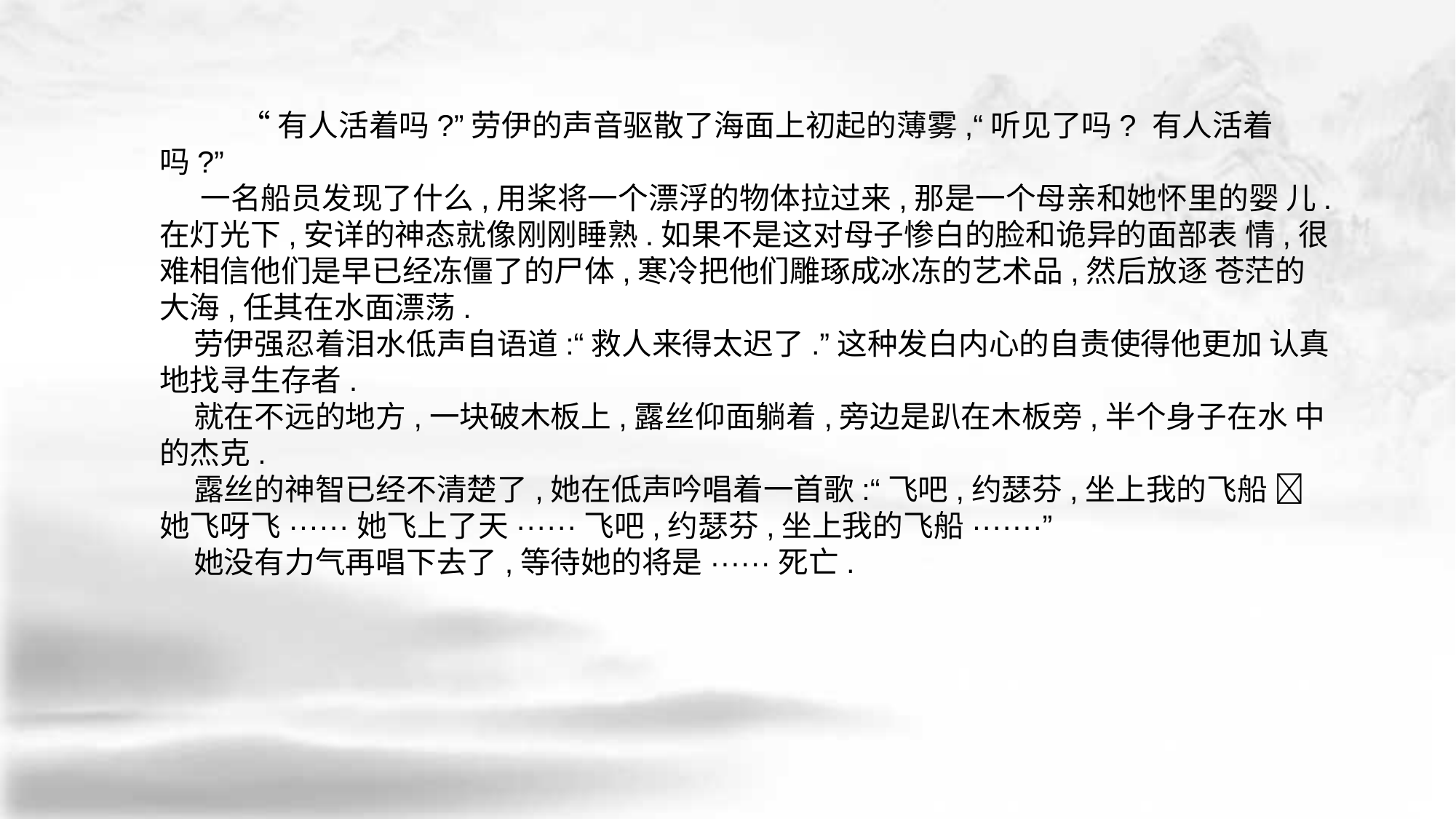

“有人活着吗?”劳伊的声音驱散了海面上初起的薄雾,“听见了吗? 有人活着吗?”
     一名船员发现了什么,用桨将一个漂浮的物体拉过来,那是一个母亲和她怀里的婴 儿.在灯光下,安详的神态就像刚刚睡熟.如果不是这对母子惨白的脸和诡异的面部表 情,很难相信他们是早已经冻僵了的尸体,寒冷把他们雕琢成冰冻的艺术品,然后放逐 苍茫的大海,任其在水面漂荡.
    劳伊强忍着泪水低声自语道:“救人来得太迟了.”这种发白内心的自责使得他更加 认真地找寻生存者.
    就在不远的地方,一块破木板上,露丝仰面躺着,旁边是趴在木板旁,半个身子在水 中的杰克.
    露丝的神智已经不清楚了,她在低声吟唱着一首歌:“飞吧,约瑟芬,坐上我的飞船 􀆺  她飞呀飞······她飞上了天······飞吧,约瑟芬,坐上我的飞船·······”
    她没有力气再唱下去了,等待她的将是······死亡.